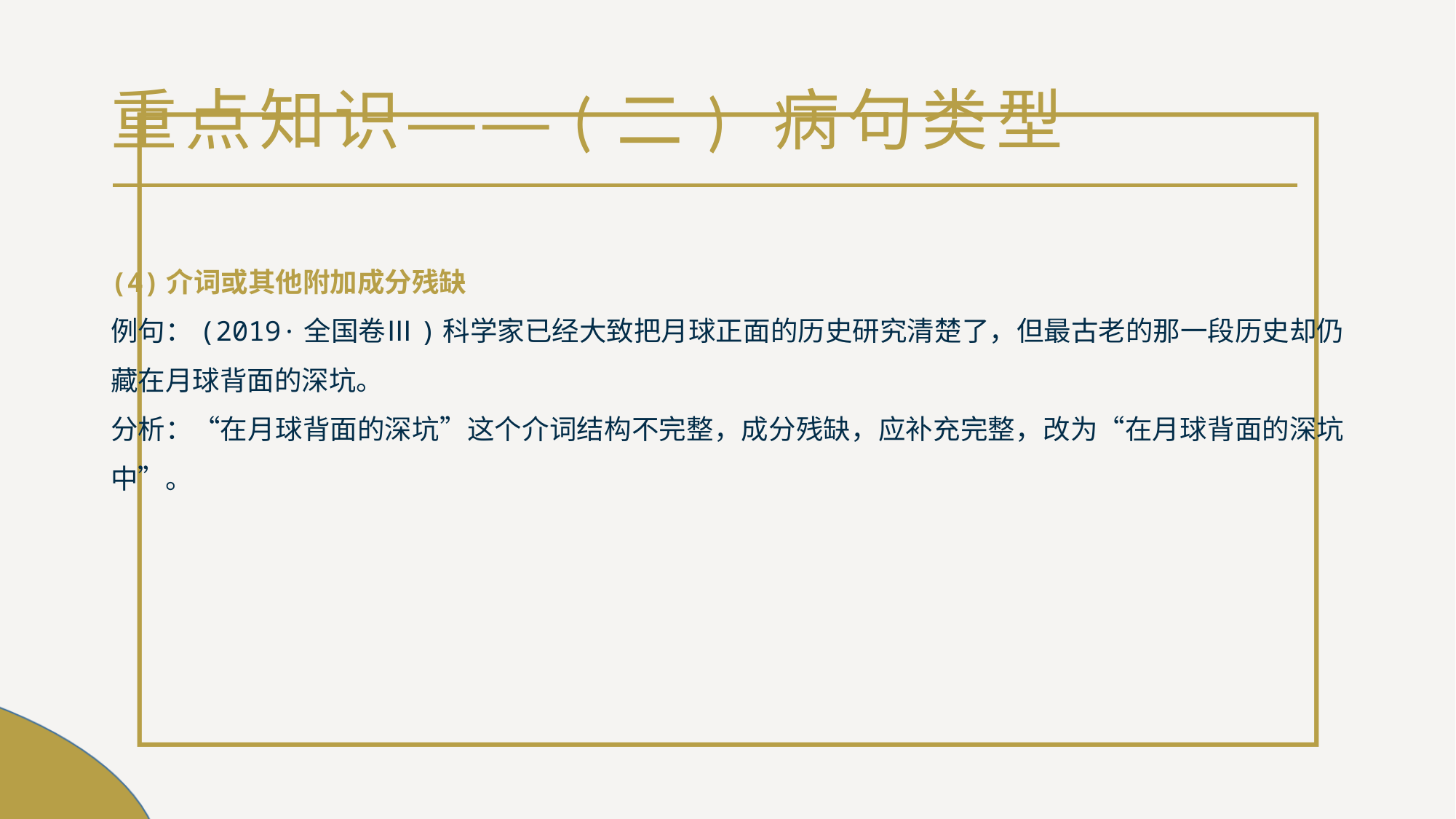

# 重点知识——(二) 病句类型
(4)介词或其他附加成分残缺
例句：(2019·全国卷Ⅲ)科学家已经大致把月球正面的历史研究清楚了，但最古老的那一段历史却仍藏在月球背面的深坑。
分析：“在月球背面的深坑”这个介词结构不完整，成分残缺，应补充完整，改为“在月球背面的深坑中”。